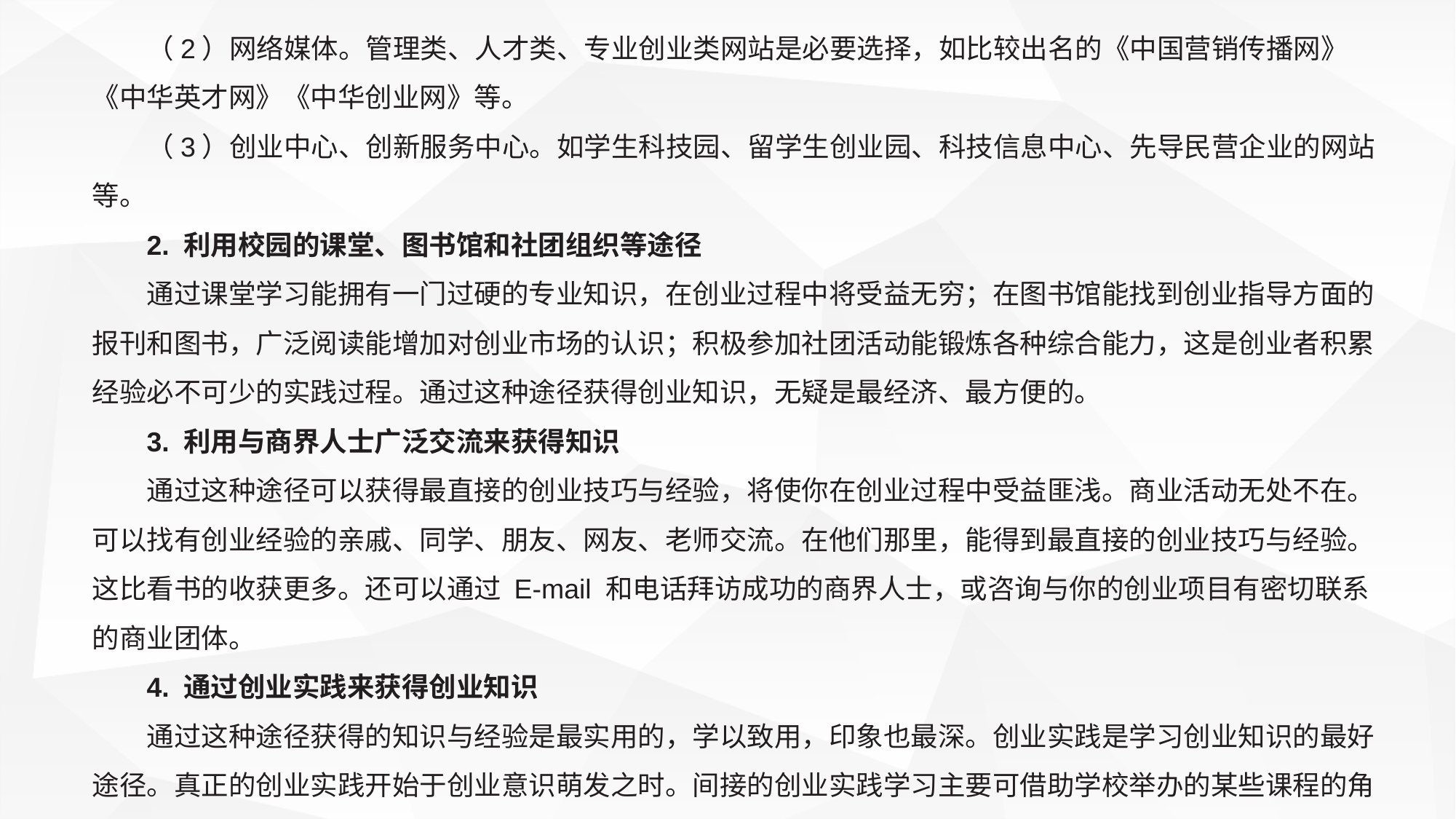

（2）网络媒体。管理类、人才类、专业创业类网站是必要选择，如比较出名的《中国营销传播网》《中华英才网》《中华创业网》等。
（3）创业中心、创新服务中心。如学生科技园、留学生创业园、科技信息中心、先导民营企业的网站等。
2. 利用校园的课堂、图书馆和社团组织等途径
通过课堂学习能拥有一门过硬的专业知识，在创业过程中将受益无穷；在图书馆能找到创业指导方面的报刊和图书，广泛阅读能增加对创业市场的认识；积极参加社团活动能锻炼各种综合能力，这是创业者积累经验必不可少的实践过程。通过这种途径获得创业知识，无疑是最经济、最方便的。
3. 利用与商界人士广泛交流来获得知识
通过这种途径可以获得最直接的创业技巧与经验，将使你在创业过程中受益匪浅。商业活动无处不在。可以找有创业经验的亲戚、同学、朋友、网友、老师交流。在他们那里，能得到最直接的创业技巧与经验。这比看书的收获更多。还可以通过 E-mail 和电话拜访成功的商界人士，或咨询与你的创业项目有密切联系的商业团体。
4. 通过创业实践来获得创业知识
通过这种途径获得的知识与经验是最实用的，学以致用，印象也最深。创业实践是学习创业知识的最好途径。真正的创业实践开始于创业意识萌发之时。间接的创业实践学习主要可借助学校举办的某些课程的角色性、情景性模拟参与来完成。